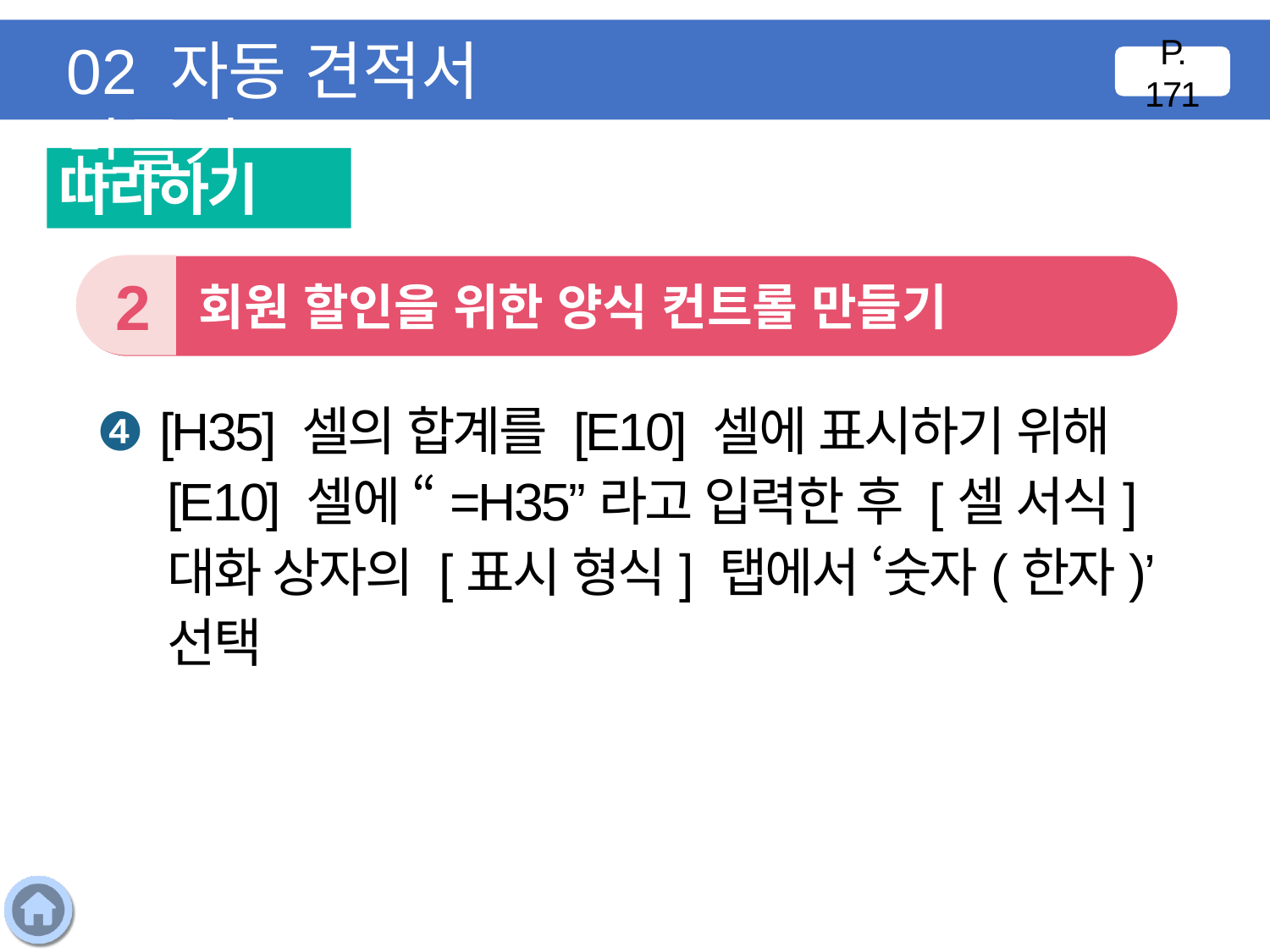

02 자동 견적서 만들기
P. 171
따라하기
2
      회원 할인을 위한 양식 컨트롤 만들기
❹ [H35] 셀의 합계를 [E10] 셀에 표시하기 위해 [E10] 셀에 “=H35”라고 입력한 후 [셀 서식] 대화 상자의 [표시 형식] 탭에서 ‘숫자(한자)’ 선택